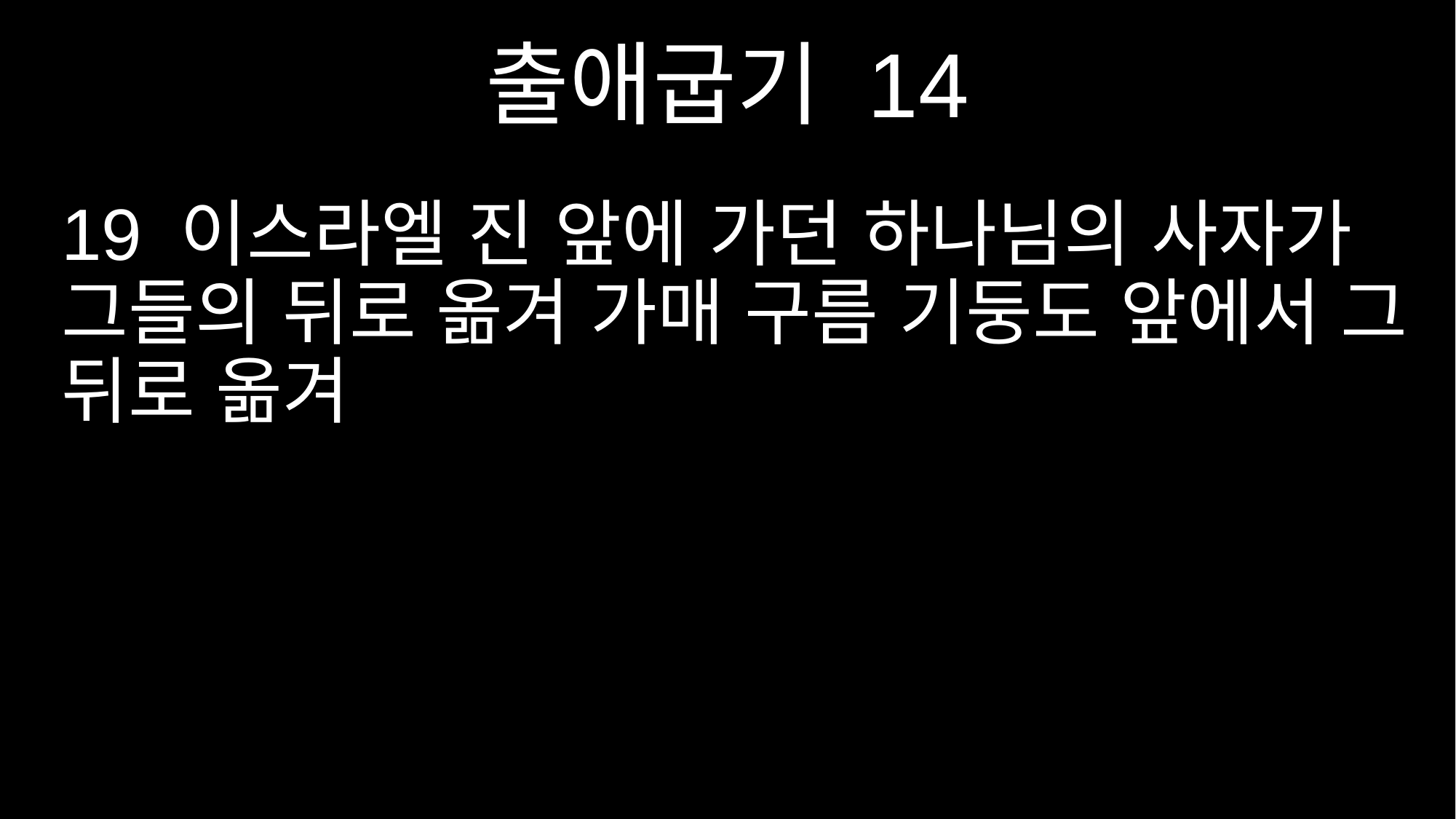

출애굽기 14
19 이스라엘 진 앞에 가던 하나님의 사자가 그들의 뒤로 옮겨 가매 구름 기둥도 앞에서 그 뒤로 옮겨